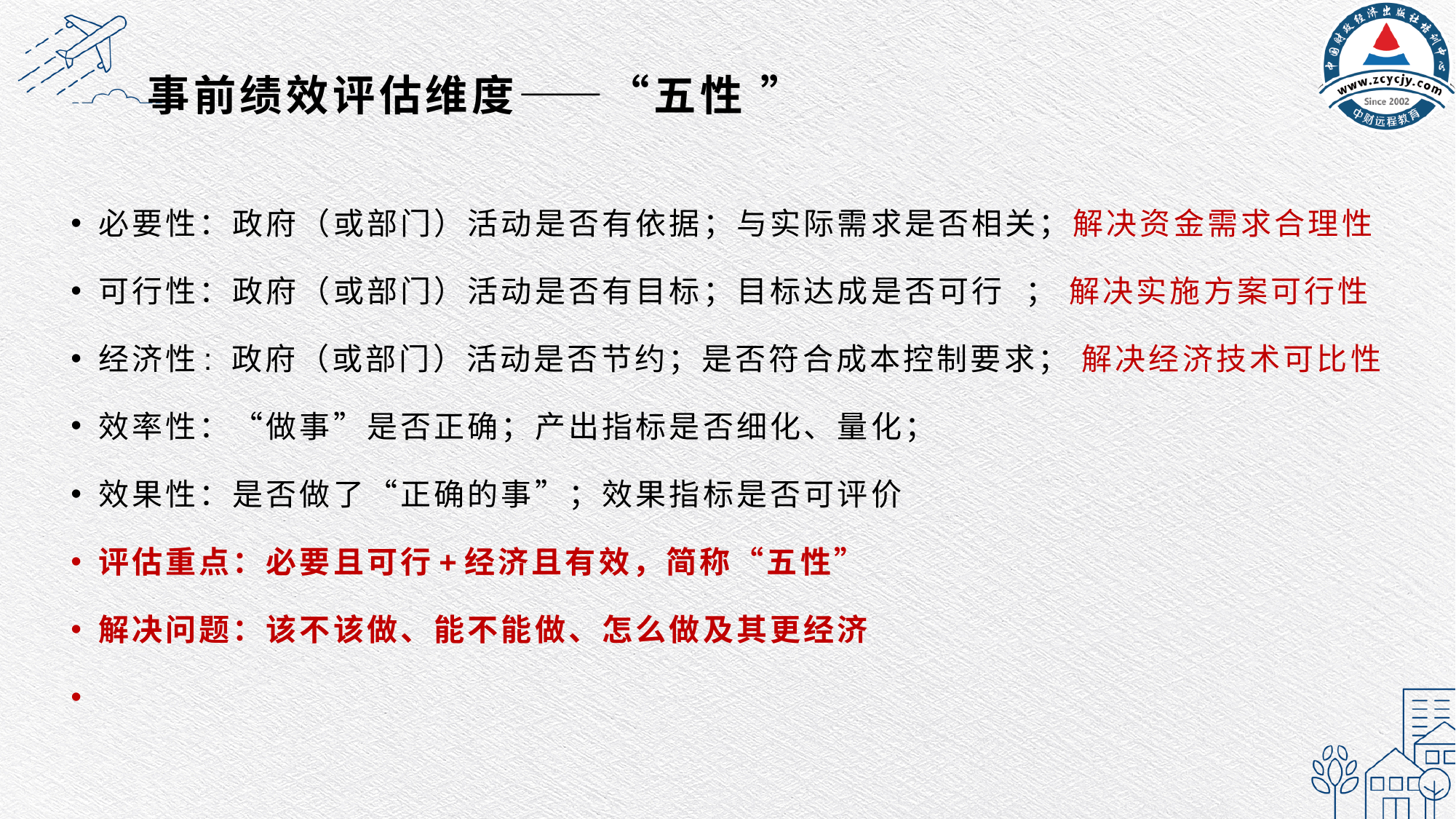

# 事前绩效评估维度——“五性 ”
必要性：政府（或部门）活动是否有依据；与实际需求是否相关；解决资金需求合理性
可行性：政府（或部门）活动是否有目标；目标达成是否可行  ； 解决实施方案可行性
经济性: 政府（或部门）活动是否节约；是否符合成本控制要求； 解决经济技术可比性
效率性：“做事”是否正确；产出指标是否细化、量化；
效果性：是否做了“正确的事”；效果指标是否可评价
评估重点：必要且可行+经济且有效，简称“五性”
解决问题：该不该做、能不能做、怎么做及其更经济